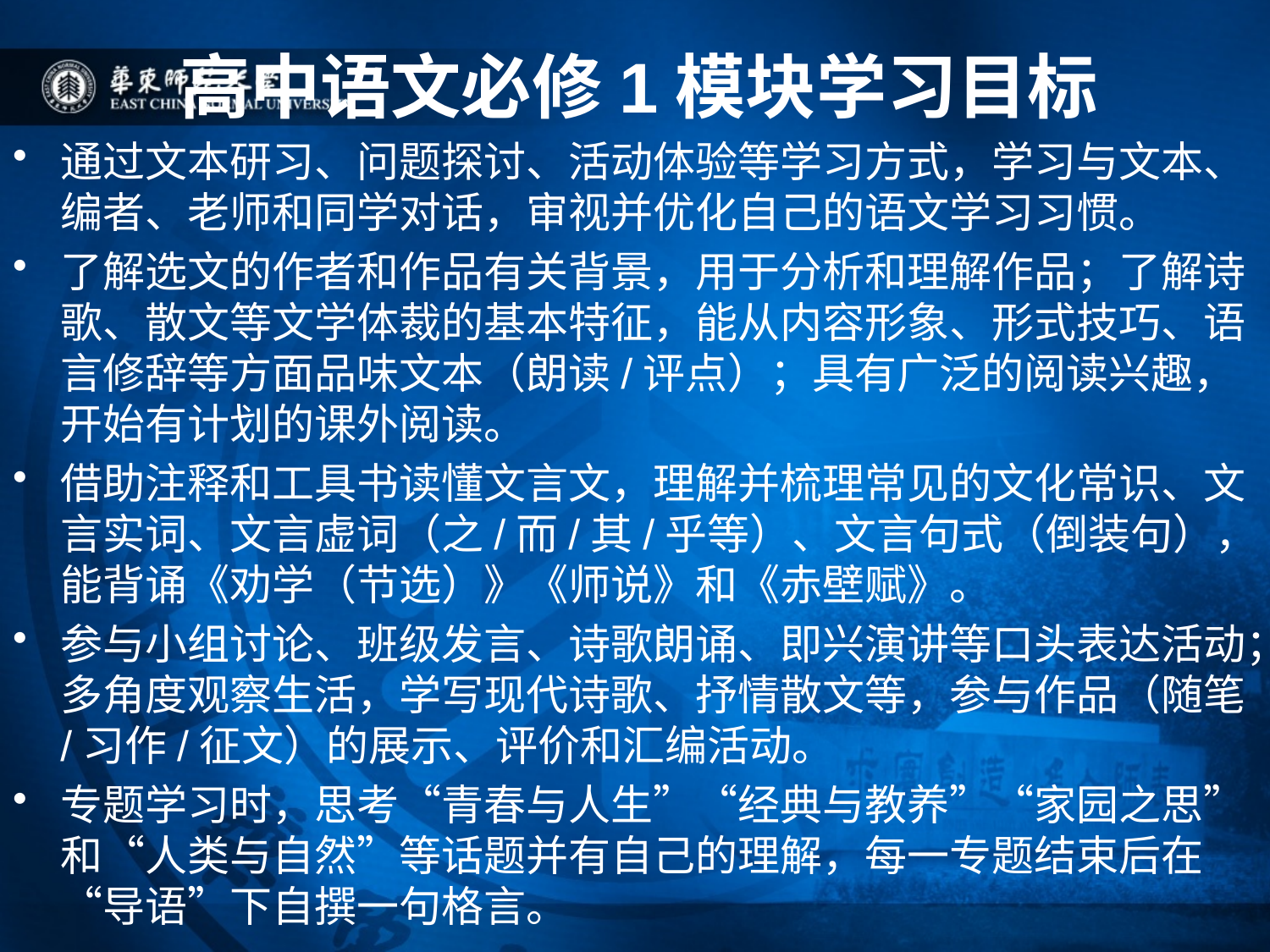

# 高中语文必修1模块学习目标
通过文本研习、问题探讨、活动体验等学习方式，学习与文本、编者、老师和同学对话，审视并优化自己的语文学习习惯。
了解选文的作者和作品有关背景，用于分析和理解作品；了解诗歌、散文等文学体裁的基本特征，能从内容形象、形式技巧、语言修辞等方面品味文本（朗读/评点）；具有广泛的阅读兴趣，开始有计划的课外阅读。
借助注释和工具书读懂文言文，理解并梳理常见的文化常识、文言实词、文言虚词（之/而/其/乎等）、文言句式（倒装句），能背诵《劝学（节选）》《师说》和《赤壁赋》。
参与小组讨论、班级发言、诗歌朗诵、即兴演讲等口头表达活动；多角度观察生活，学写现代诗歌、抒情散文等，参与作品（随笔/习作/征文）的展示、评价和汇编活动。
专题学习时，思考“青春与人生”“经典与教养”“家园之思”和“人类与自然”等话题并有自己的理解，每一专题结束后在“导语”下自撰一句格言。